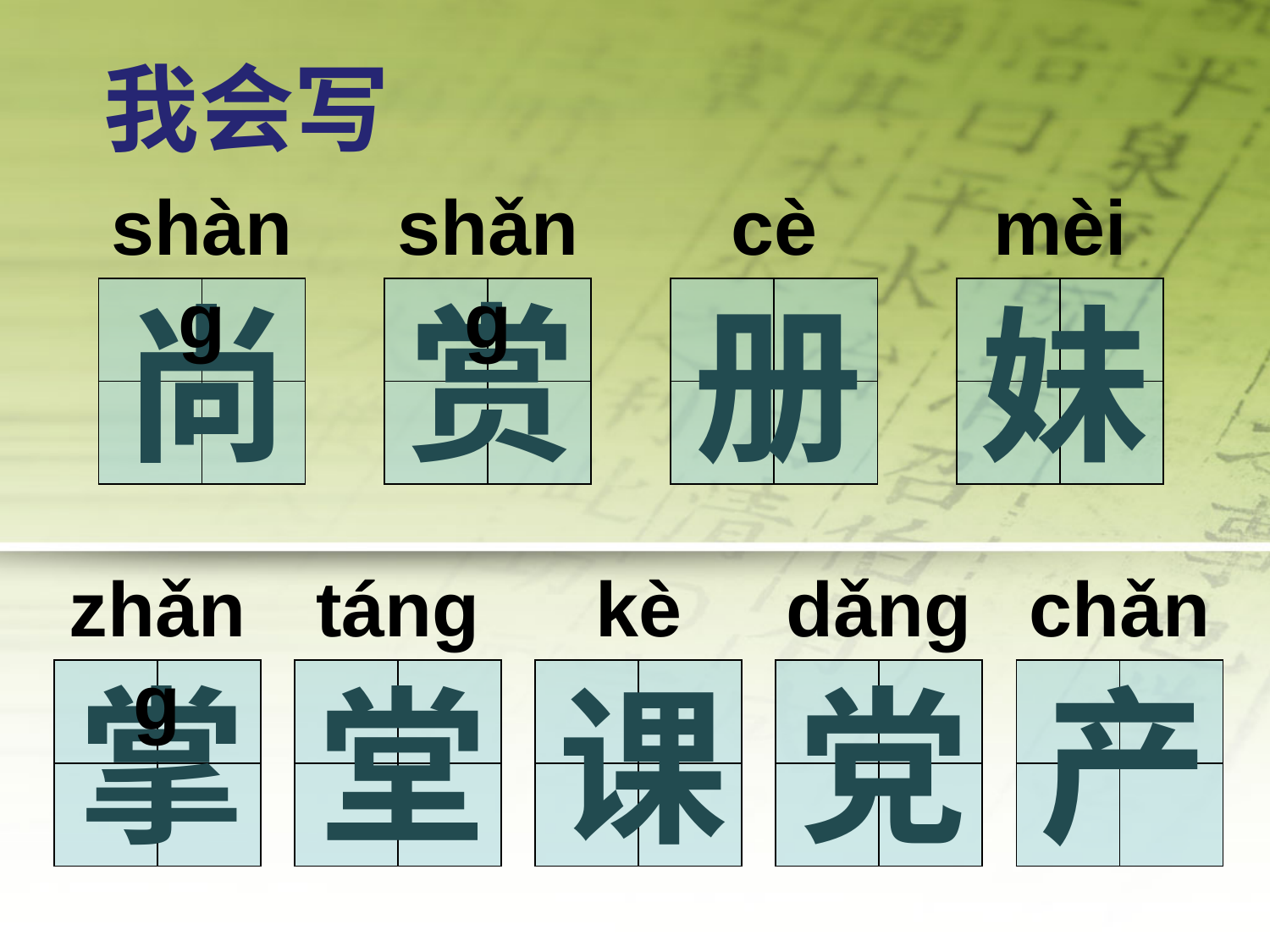

我会写
shàng
shǎng
cè
mèi
尚
赏
册
妹
|  |  |
| --- | --- |
|  |  |
|  |  |
| --- | --- |
|  |  |
|  |  |
| --- | --- |
|  |  |
|  |  |
| --- | --- |
|  |  |
zhǎng
táng
kè
dǎng
chǎn
掌
堂
课
党
产
|  |  |
| --- | --- |
|  |  |
|  |  |
| --- | --- |
|  |  |
|  |  |
| --- | --- |
|  |  |
|  |  |
| --- | --- |
|  |  |
|  |  |
| --- | --- |
|  |  |